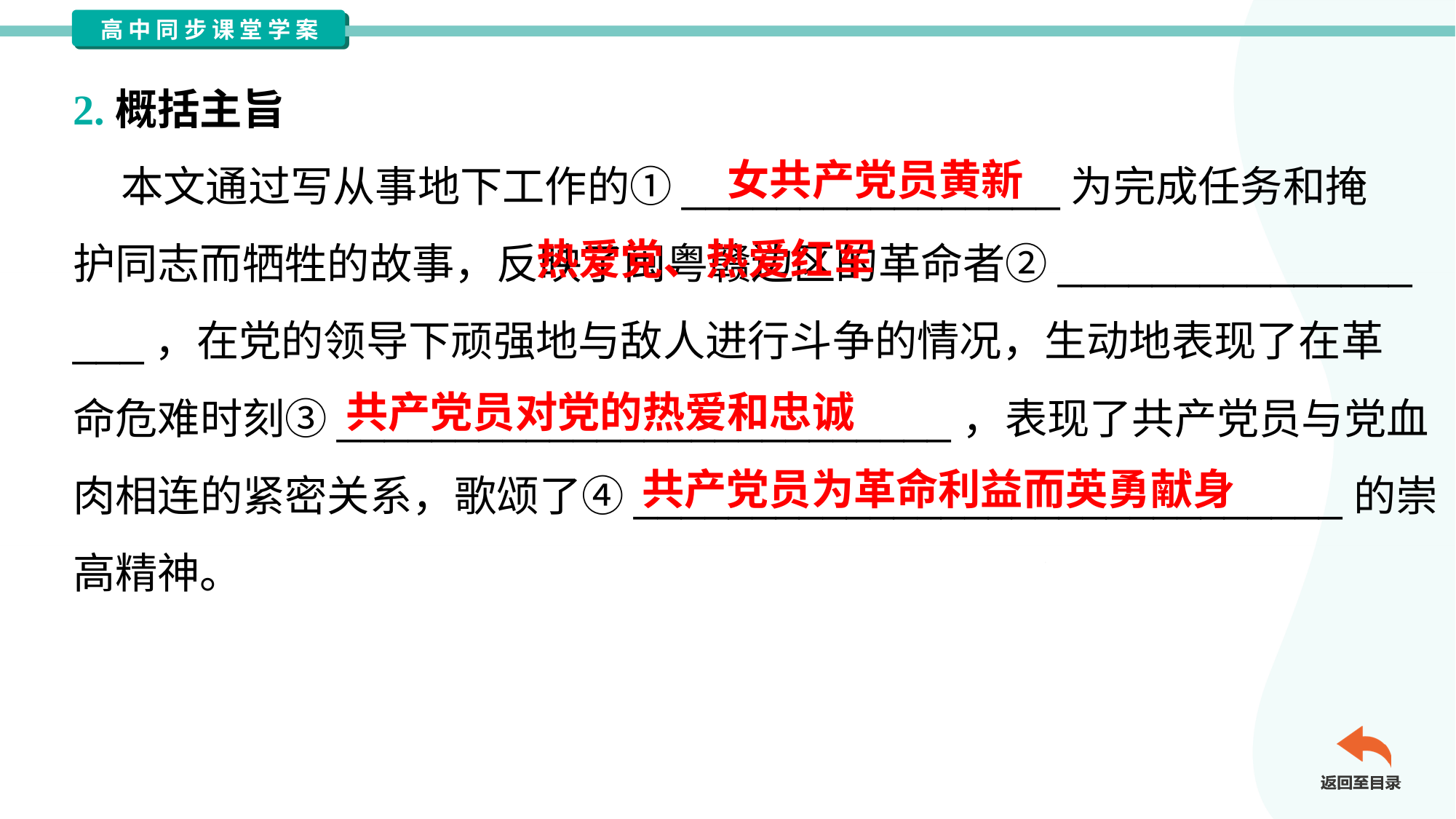

2.概括主旨
    本文通过写从事地下工作的①________________为完成任务和掩
护同志而牺牲的故事，反映了闽粤赣边区的革命者②_______________
___，在党的领导下顽强地与敌人进行斗争的情况，生动地表现了在革
命危难时刻③__________________________，表现了共产党员与党血
肉相连的紧密关系，歌颂了④______________________________的崇
高精神。
女共产党员黄新
                                               热爱党、热爱红军
共产党员对党的热爱和忠诚
共产党员为革命利益而英勇献身